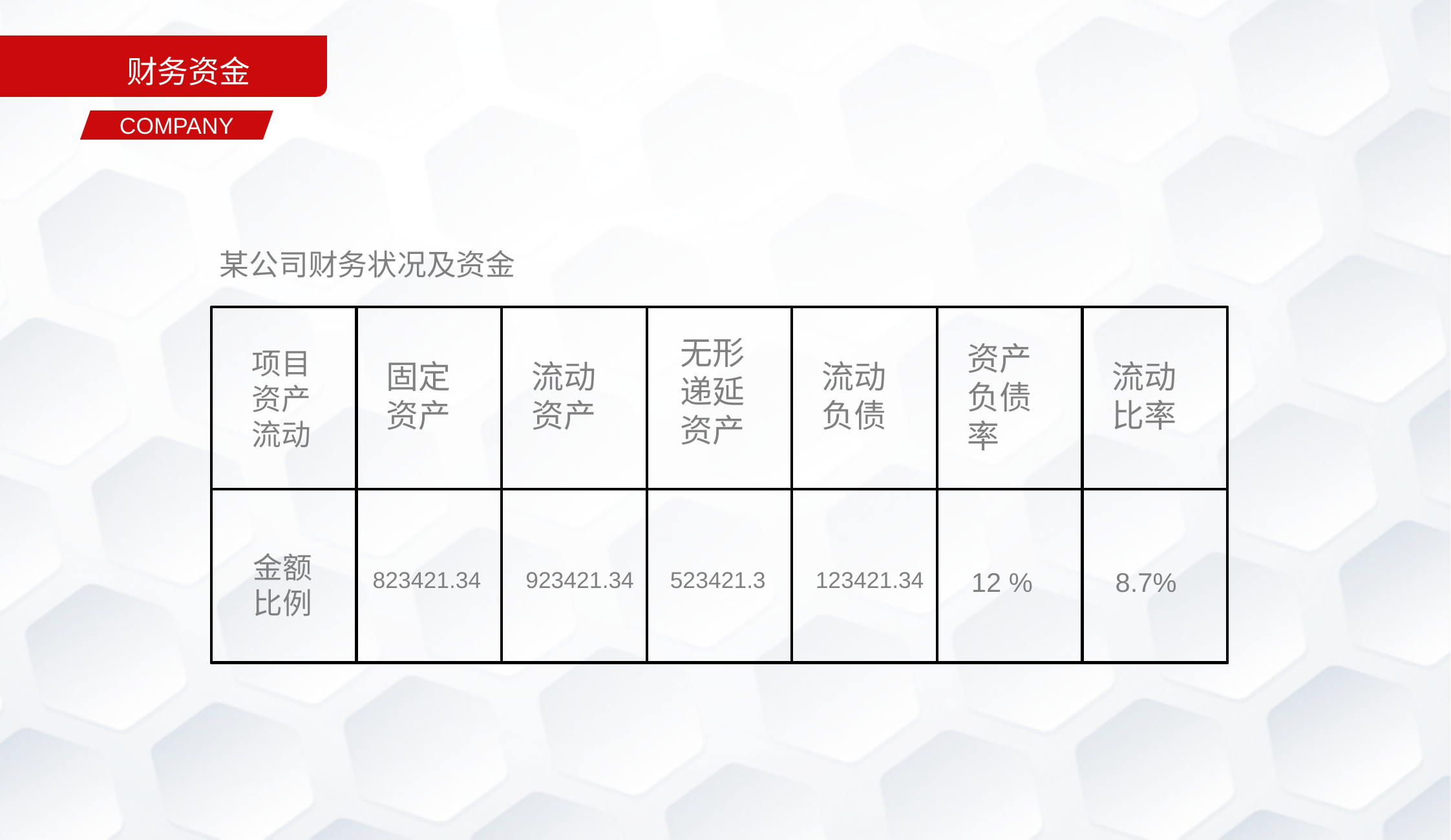

财务资金
COMPANY
某公司财务状况及资金

无形递延资产
资产负债率
项目
资产
流动
固定资产
流动资产
流动负债
流动比率
金额
比例
823421.34
923421.34
523421.3
123421.34
12 %
8.7%